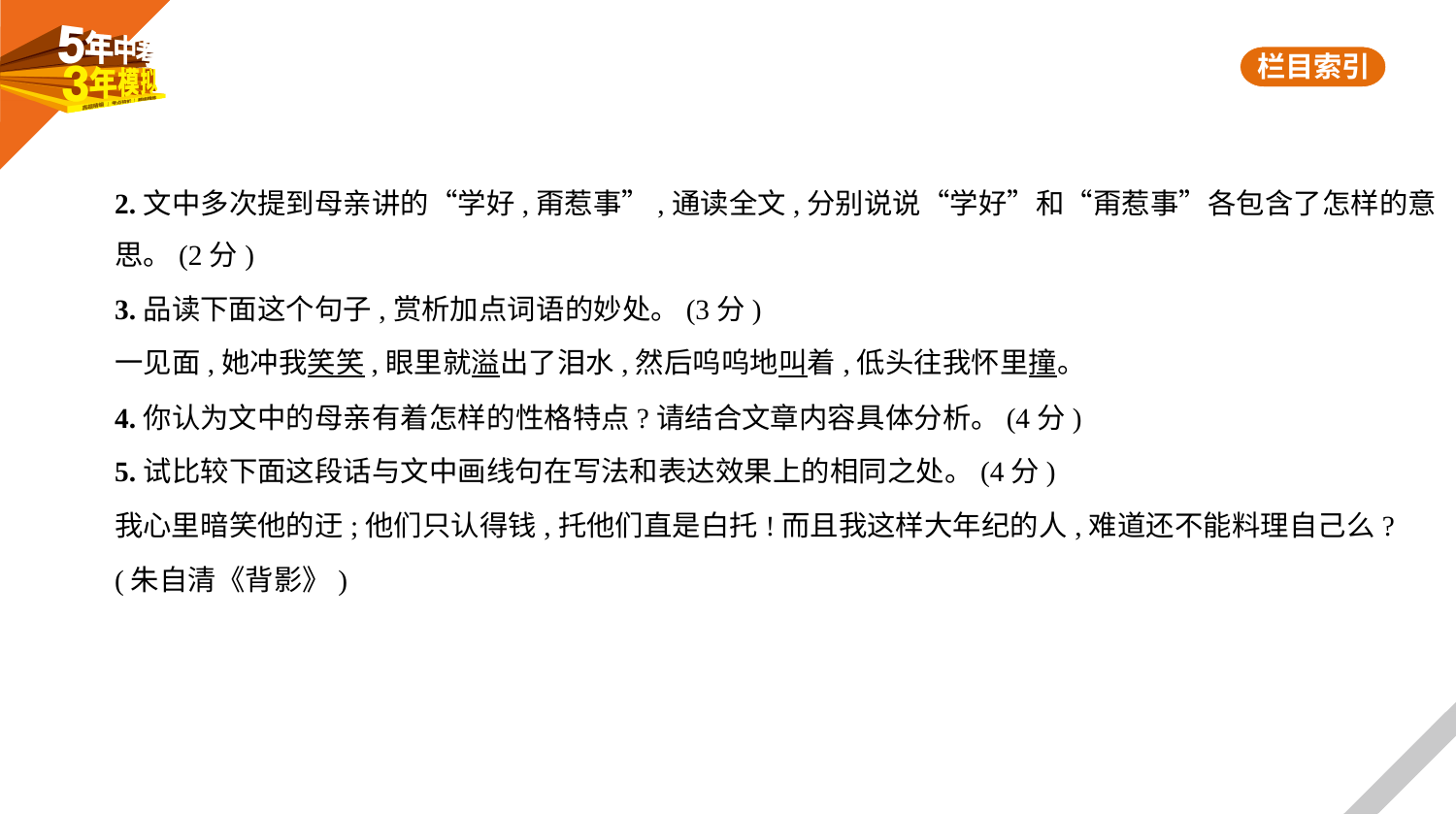

2.文中多次提到母亲讲的“学好,甭惹事”,通读全文,分别说说“学好”和“甭惹事”各包含了怎样的意
思。(2分)
3.品读下面这个句子,赏析加点词语的妙处。(3分)
一见面,她冲我笑笑,眼里就溢出了泪水,然后呜呜地叫着,低头往我怀里撞。
4.你认为文中的母亲有着怎样的性格特点?请结合文章内容具体分析。(4分)
5.试比较下面这段话与文中画线句在写法和表达效果上的相同之处。(4分)
我心里暗笑他的迂;他们只认得钱,托他们直是白托!而且我这样大年纪的人,难道还不能料理自己么?
(朱自清《背影》)